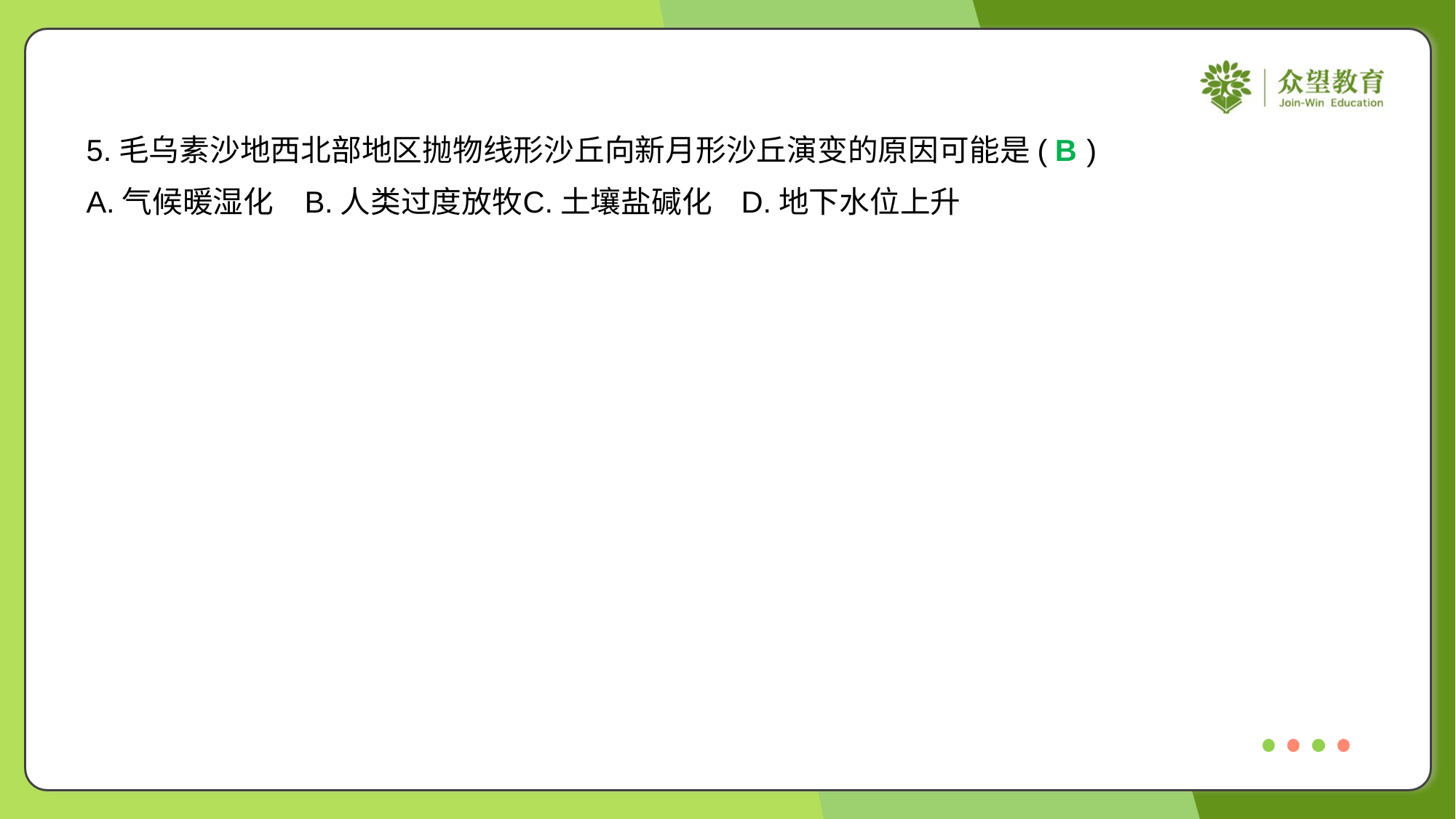

5.毛乌素沙地西北部地区抛物线形沙丘向新月形沙丘演变的原因可能是(     )
B
A.气候暖湿化	B.人类过度放牧	C.土壤盐碱化	D.地下水位上升